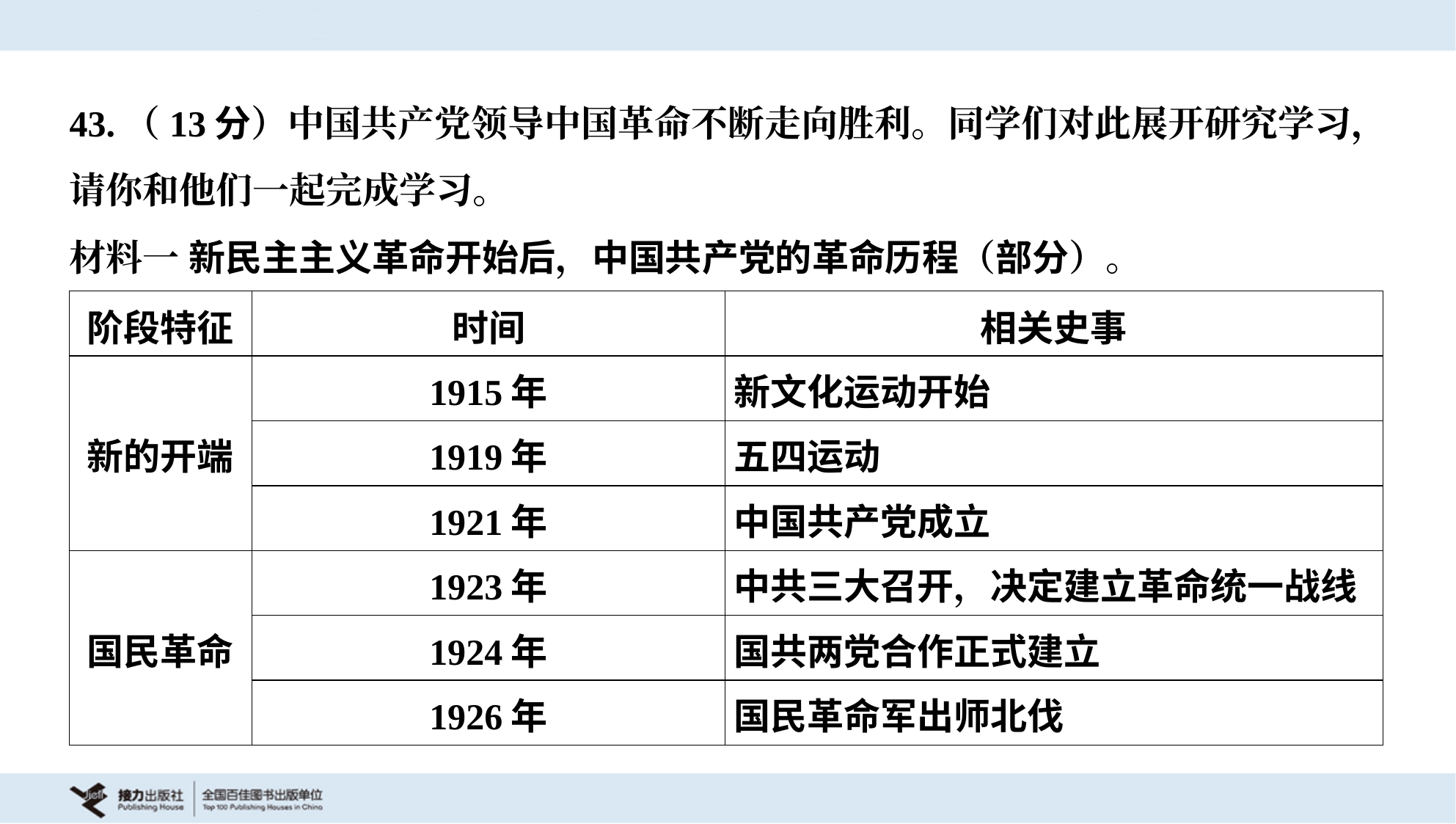

43.（13分）中国共产党领导中国革命不断走向胜利。同学们对此展开研究学习，
请你和他们一起完成学习。
材料一 新民主主义革命开始后，中国共产党的革命历程（部分）。
| 阶段特征 | 时间 | 相关史事 |
| --- | --- | --- |
| 新的开端 | 1915年 | 新文化运动开始 |
|  | 1919年 | 五四运动 |
|  | 1921年 | 中国共产党成立 |
| 国民革命 | 1923年 | 中共三大召开，决定建立革命统一战线 |
|  | 1924年 | 国共两党合作正式建立 |
|  | 1926年 | 国民革命军出师北伐 |